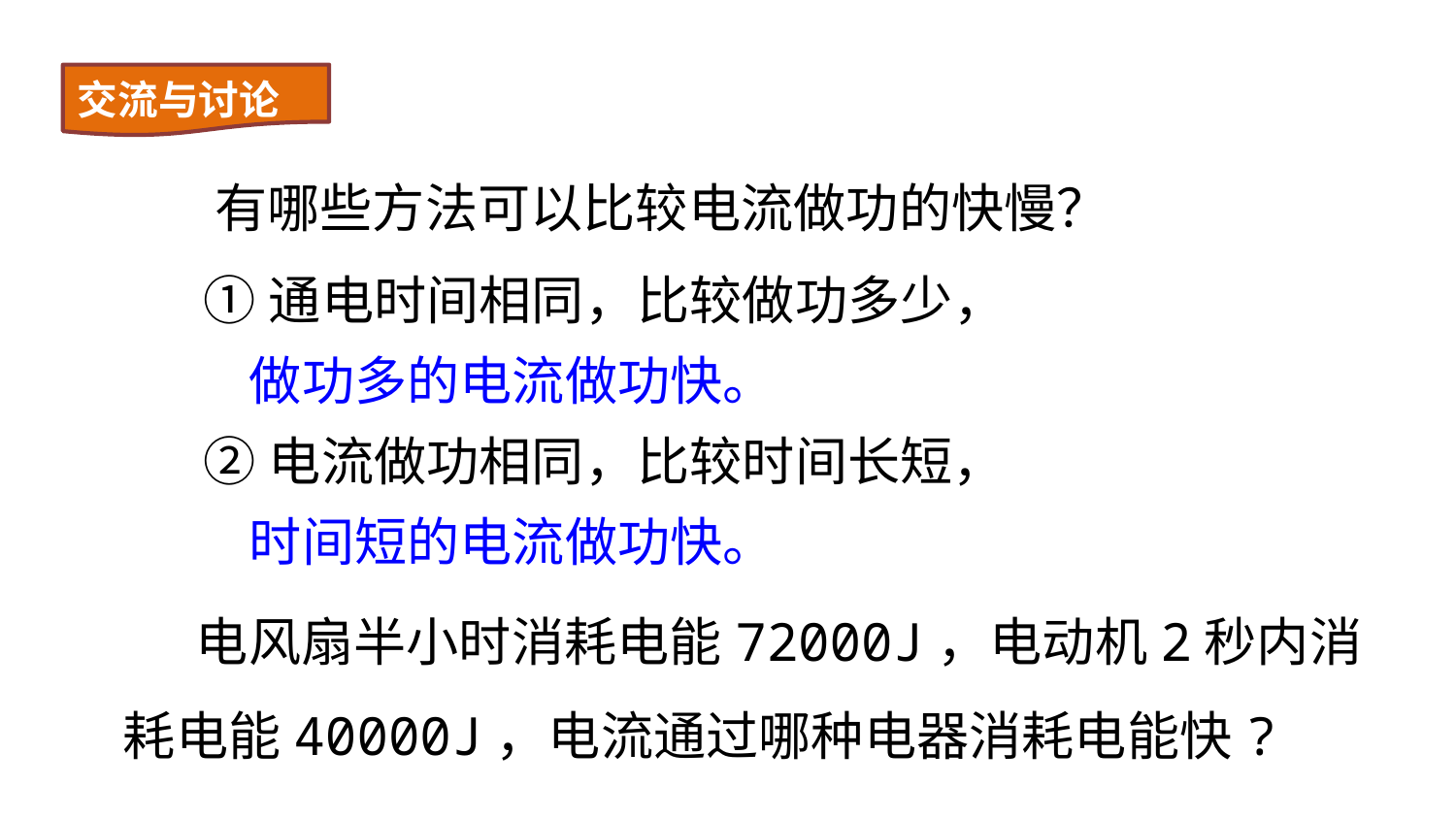

交流与讨论
有哪些方法可以比较电流做功的快慢？
①通电时间相同，比较做功多少，
做功多的电流做功快。
②电流做功相同，比较时间长短，
时间短的电流做功快。
电风扇半小时消耗电能72000J，电动机2秒内消耗电能40000J，电流通过哪种电器消耗电能快?